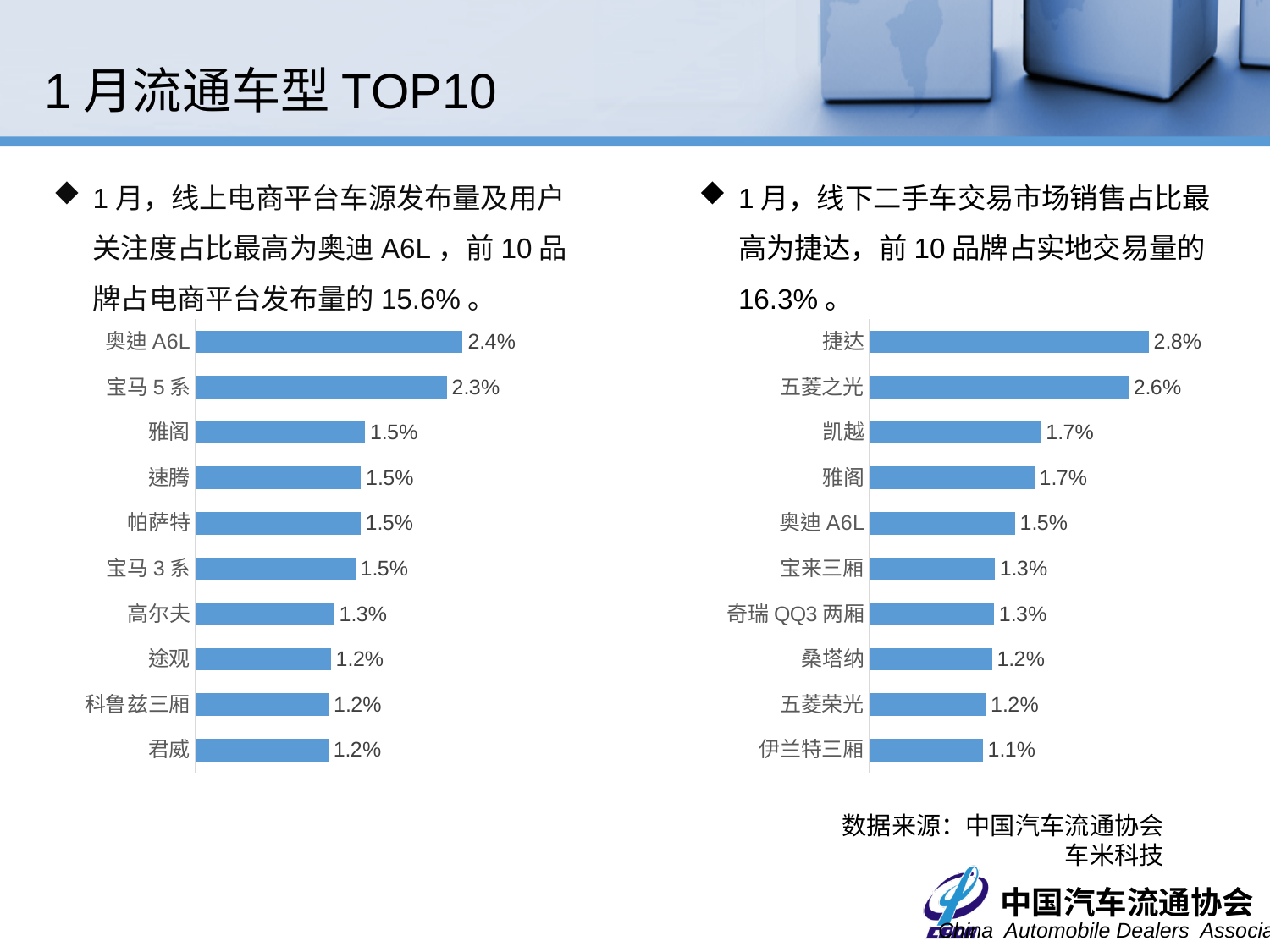

1月流通车型TOP10
1月，线上电商平台车源发布量及用户关注度占比最高为奥迪A6L，前10品牌占电商平台发布量的15.6%。
1月，线下二手车交易市场销售占比最高为捷达，前10品牌占实地交易量的16.3%。

### Chart

| Category | 占比 |
|---|---|
| 奥迪A6L | 0.0242553841454101 |
| 宝马5系 | 0.022819612036047075 |
| 雅阁 | 0.015396364747212482 |
| 速腾 | 0.014999236291431186 |
| 帕萨特 | 0.014968687948678784 |
| 宝马3系 | 0.014510462807392698 |
| 高尔夫 | 0.01258591721399114 |
| 途观 | 0.01228043378646711 |
| 科鲁兹三厢 | 0.01209714372995265 |
| 君威 | 0.012066595387200263 |

### Chart

| Category | 占比 |
|---|---|
| 捷达 | 0.0280962421974278 |
| 五菱之光 | 0.02604348493946461 |
| 凯越 | 0.017245953833908197 |
| 雅阁 | 0.016589630084763527 |
| 奥迪A6L | 0.014634623172417646 |
| 宝来三厢 | 0.012609794584630853 |
| 奇瑞QQ3两厢 | 0.012526008574101744 |
| 桑塔纳 | 0.012316543547778972 |
| 五菱荣光 | 0.011702112803898842 |
| 伊兰特三厢 | 0.01139489743195878 |
数据来源：中国汽车流通协会
车米科技